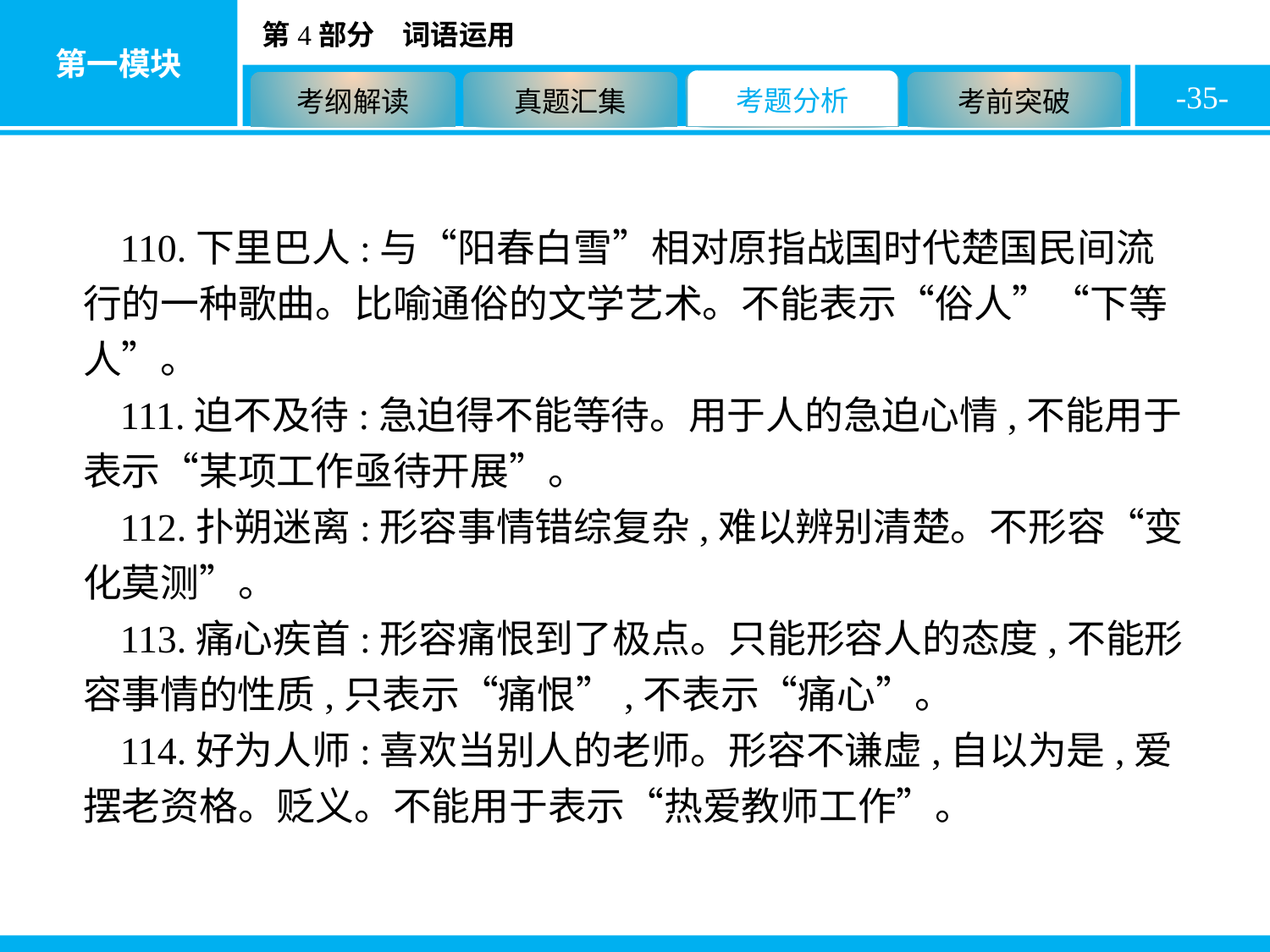

-35-
110.下里巴人:与“阳春白雪”相对原指战国时代楚国民间流行的一种歌曲。比喻通俗的文学艺术。不能表示“俗人”“下等人”。
111.迫不及待:急迫得不能等待。用于人的急迫心情,不能用于表示“某项工作亟待开展”。
112.扑朔迷离:形容事情错综复杂,难以辨别清楚。不形容“变化莫测”。
113.痛心疾首:形容痛恨到了极点。只能形容人的态度,不能形容事情的性质,只表示“痛恨”,不表示“痛心”。
114.好为人师:喜欢当别人的老师。形容不谦虚,自以为是,爱摆老资格。贬义。不能用于表示“热爱教师工作”。